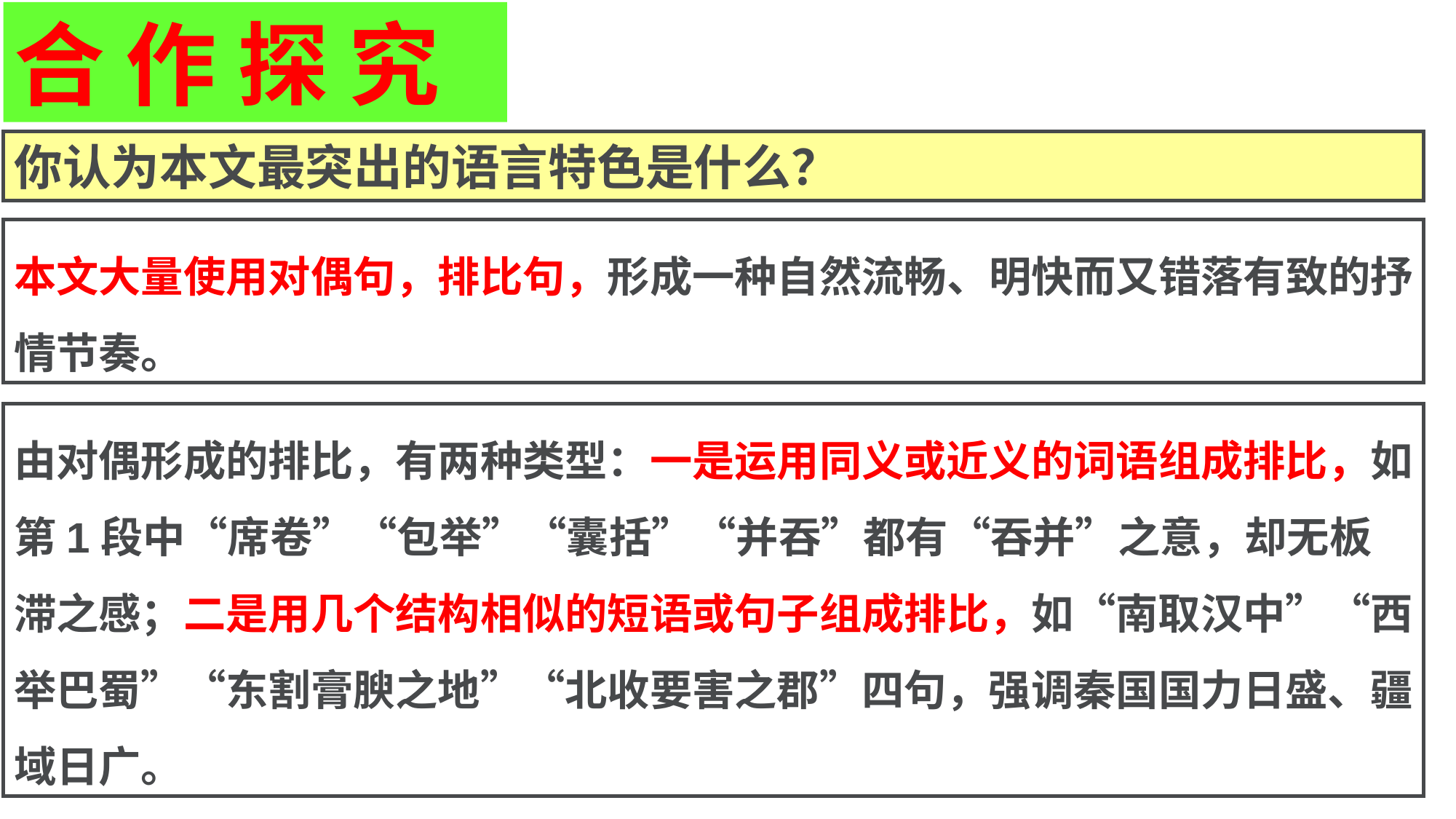

合 作 探 究
你认为本文最突出的语言特色是什么？
本文大量使用对偶句，排比句，形成一种自然流畅、明快而又错落有致的抒情节奏。
由对偶形成的排比，有两种类型：一是运用同义或近义的词语组成排比，如第1段中“席卷”“包举”“囊括”“并吞”都有“吞并”之意，却无板滞之感；二是用几个结构相似的短语或句子组成排比，如“南取汉中”“西举巴蜀”“东割膏腴之地”“北收要害之郡”四句，强调秦国国力日盛、疆域日广。